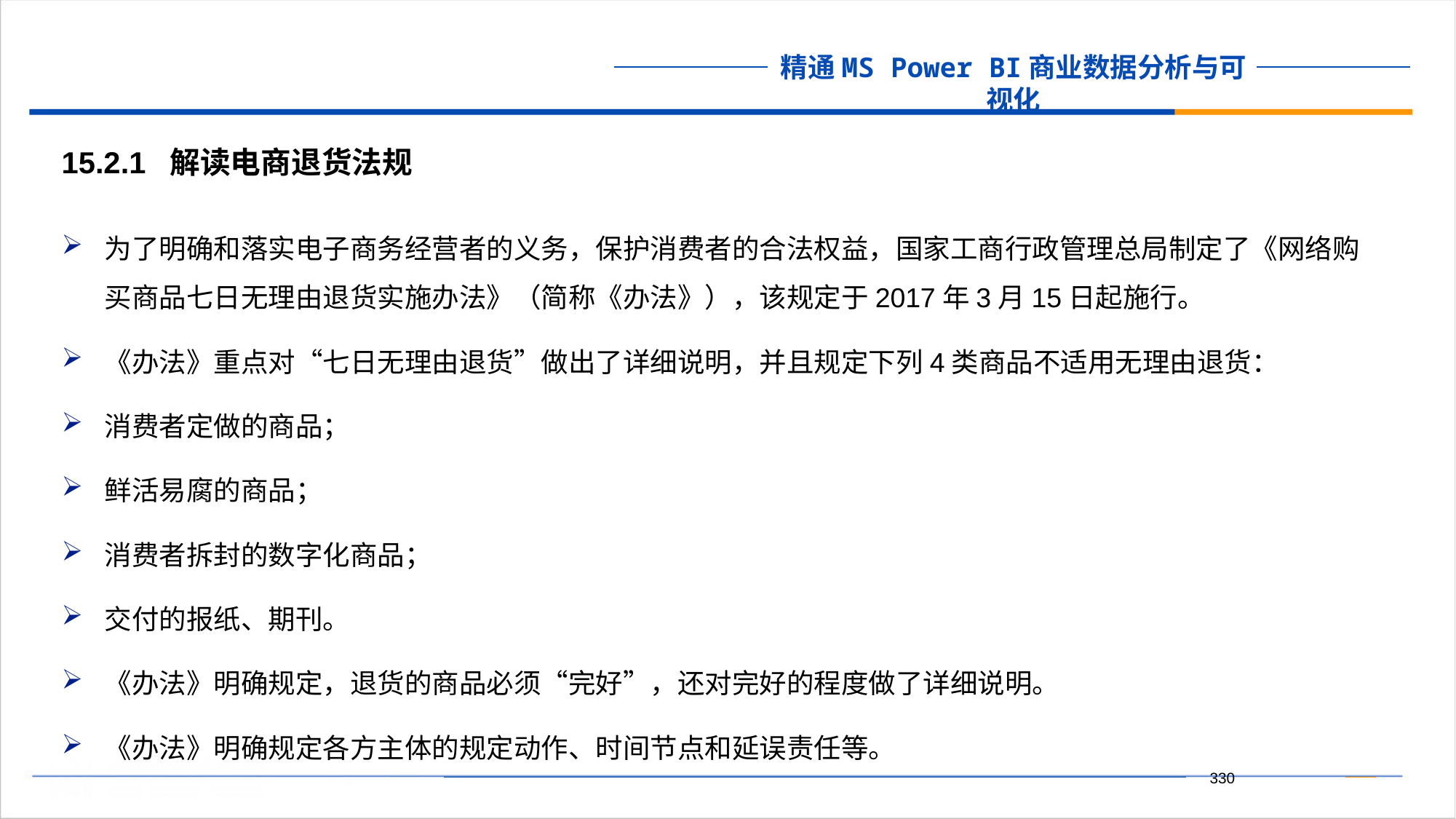

15.2.1  解读电商退货法规
为了明确和落实电子商务经营者的义务，保护消费者的合法权益，国家工商行政管理总局制定了《网络购买商品七日无理由退货实施办法》（简称《办法》），该规定于2017年3月15日起施行。
《办法》重点对“七日无理由退货”做出了详细说明，并且规定下列4类商品不适用无理由退货：
消费者定做的商品；
鲜活易腐的商品；
消费者拆封的数字化商品；
交付的报纸、期刊。
《办法》明确规定，退货的商品必须“完好”，还对完好的程度做了详细说明。
《办法》明确规定各方主体的规定动作、时间节点和延误责任等。